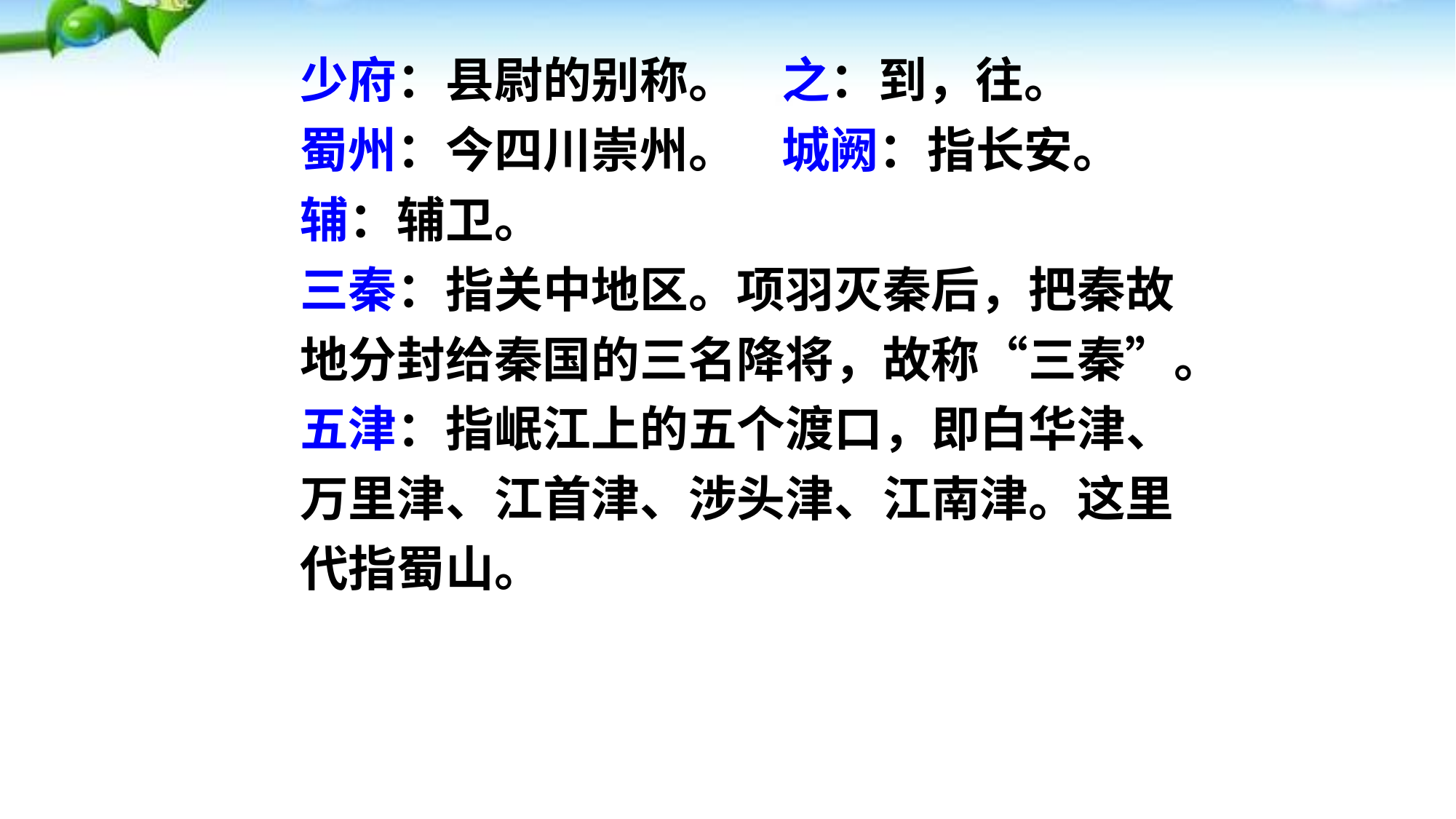

少府：县尉的别称。    之：到，往。
蜀州：今四川崇州。    城阙：指长安。
辅：辅卫。
三秦：指关中地区。项羽灭秦后，把秦故地分封给秦国的三名降将，故称“三秦”。
五津：指岷江上的五个渡口，即白华津、万里津、江首津、涉头津、江南津。这里代指蜀山。